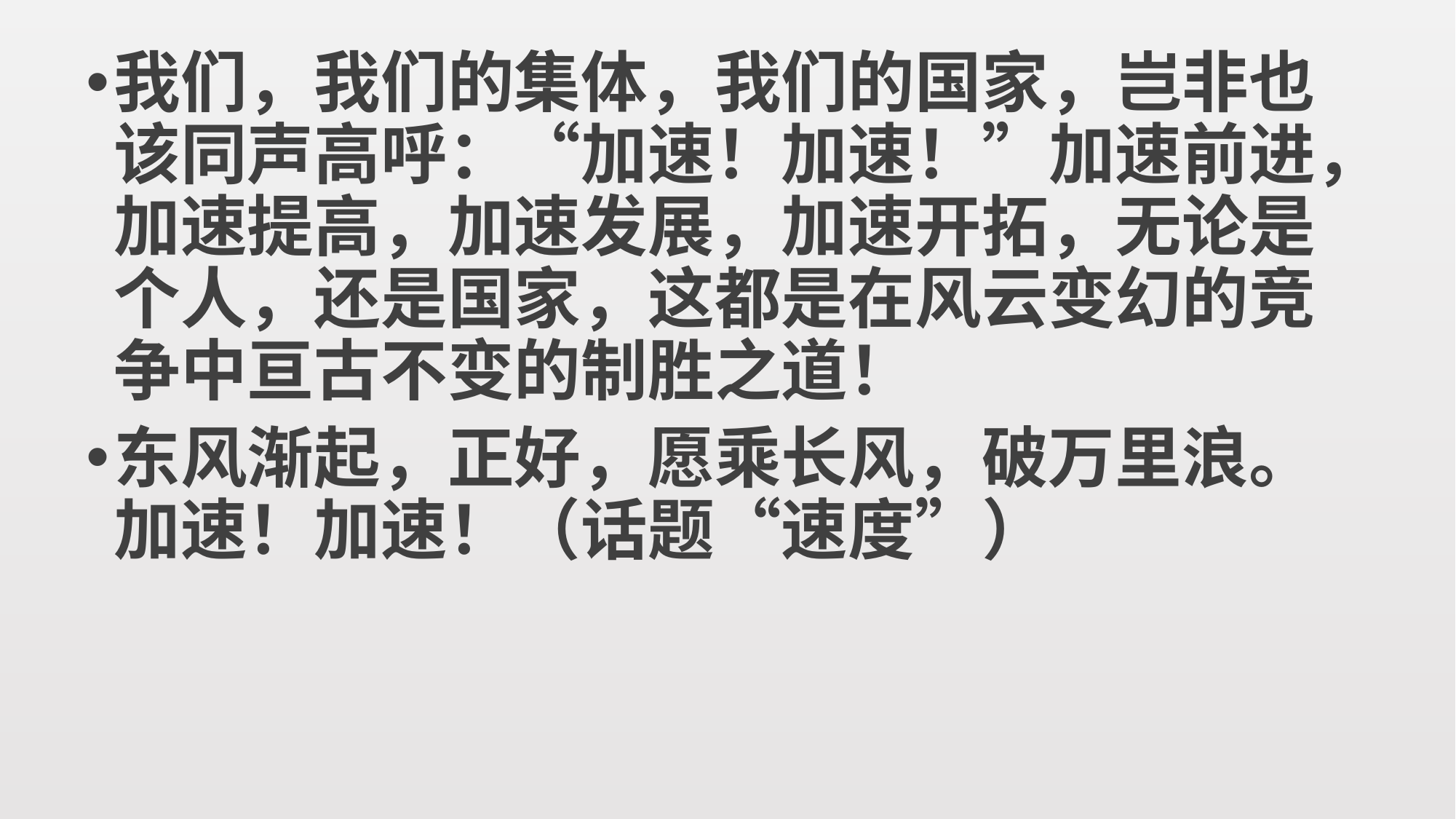

我们，我们的集体，我们的国家，岂非也该同声高呼：“加速！加速！”加速前进，加速提高，加速发展，加速开拓，无论是个人，还是国家，这都是在风云变幻的竞争中亘古不变的制胜之道！
东风渐起，正好，愿乘长风，破万里浪。加速！加速！（话题“速度”）